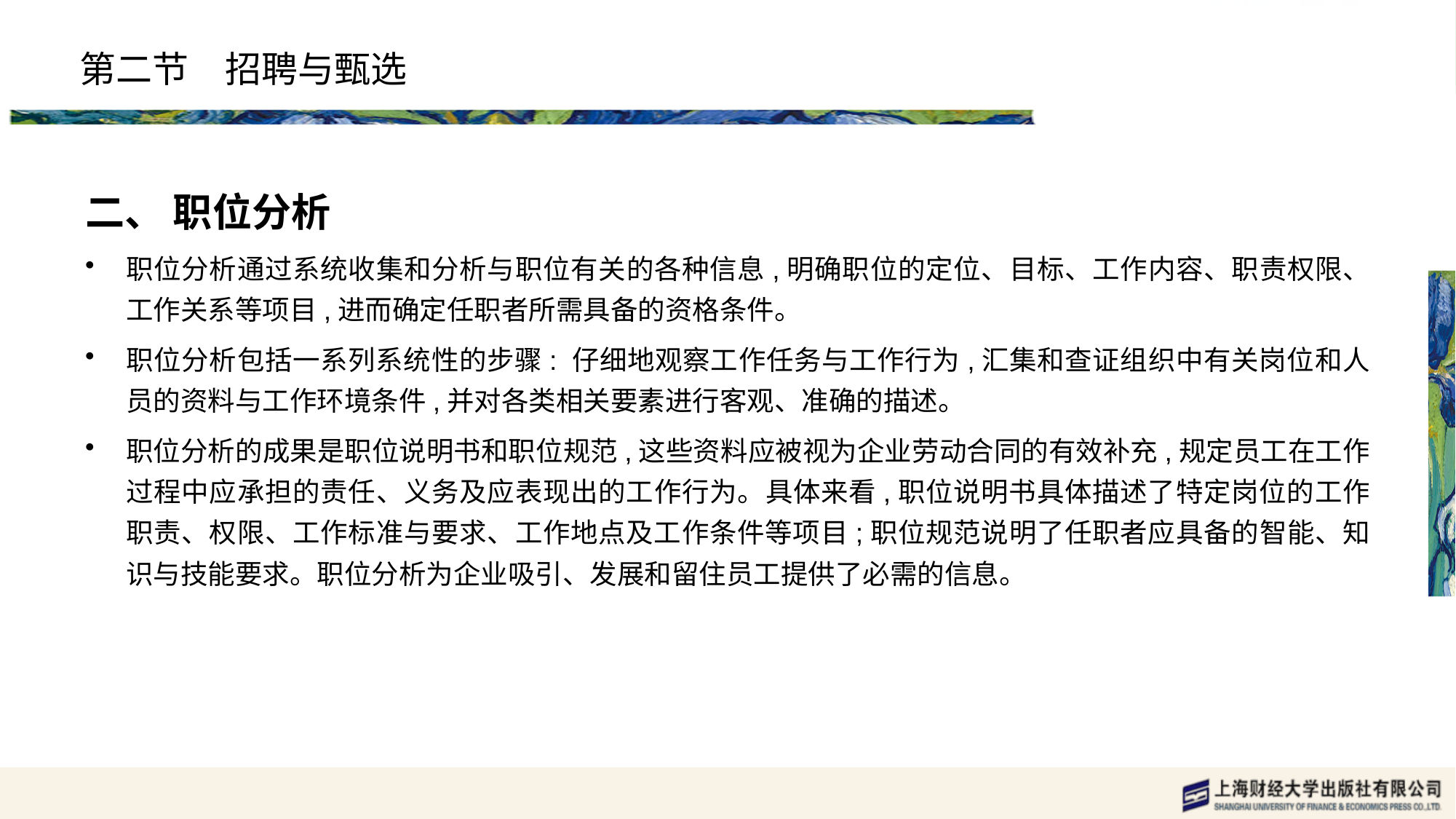

# 第二节　招聘与甄选
二、 职位分析
职位分析通过系统收集和分析与职位有关的各种信息,明确职位的定位、目标、工作内容、职责权限、工作关系等项目,进而确定任职者所需具备的资格条件。
职位分析包括一系列系统性的步骤: 仔细地观察工作任务与工作行为,汇集和查证组织中有关岗位和人员的资料与工作环境条件,并对各类相关要素进行客观、准确的描述。
职位分析的成果是职位说明书和职位规范,这些资料应被视为企业劳动合同的有效补充,规定员工在工作过程中应承担的责任、义务及应表现出的工作行为。具体来看,职位说明书具体描述了特定岗位的工作职责、权限、工作标准与要求、工作地点及工作条件等项目;职位规范说明了任职者应具备的智能、知识与技能要求。职位分析为企业吸引、发展和留住员工提供了必需的信息。